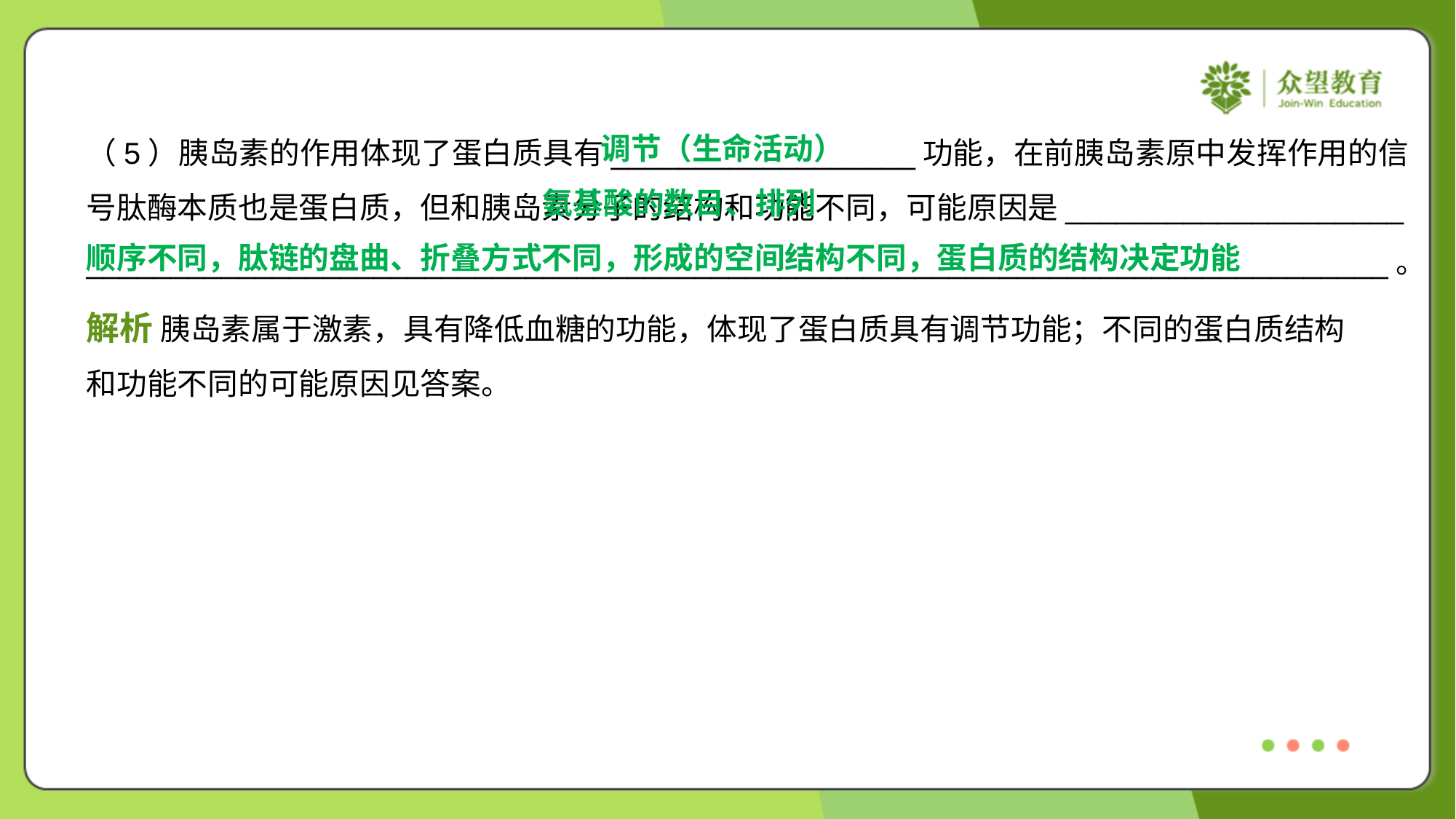

调节（生命活动）
（5）胰岛素的作用体现了蛋白质具有__________________功能，在前胰岛素原中发挥作用的信
号肽酶本质也是蛋白质，但和胰岛素分子的结构和功能不同，可能原因是____________________
_____________________________________________________________________________。
                                                                 氨基酸的数目、排列
顺序不同，肽链的盘曲、折叠方式不同，形成的空间结构不同，蛋白质的结构决定功能
解析 胰岛素属于激素，具有降低血糖的功能，体现了蛋白质具有调节功能；不同的蛋白质结构
和功能不同的可能原因见答案。